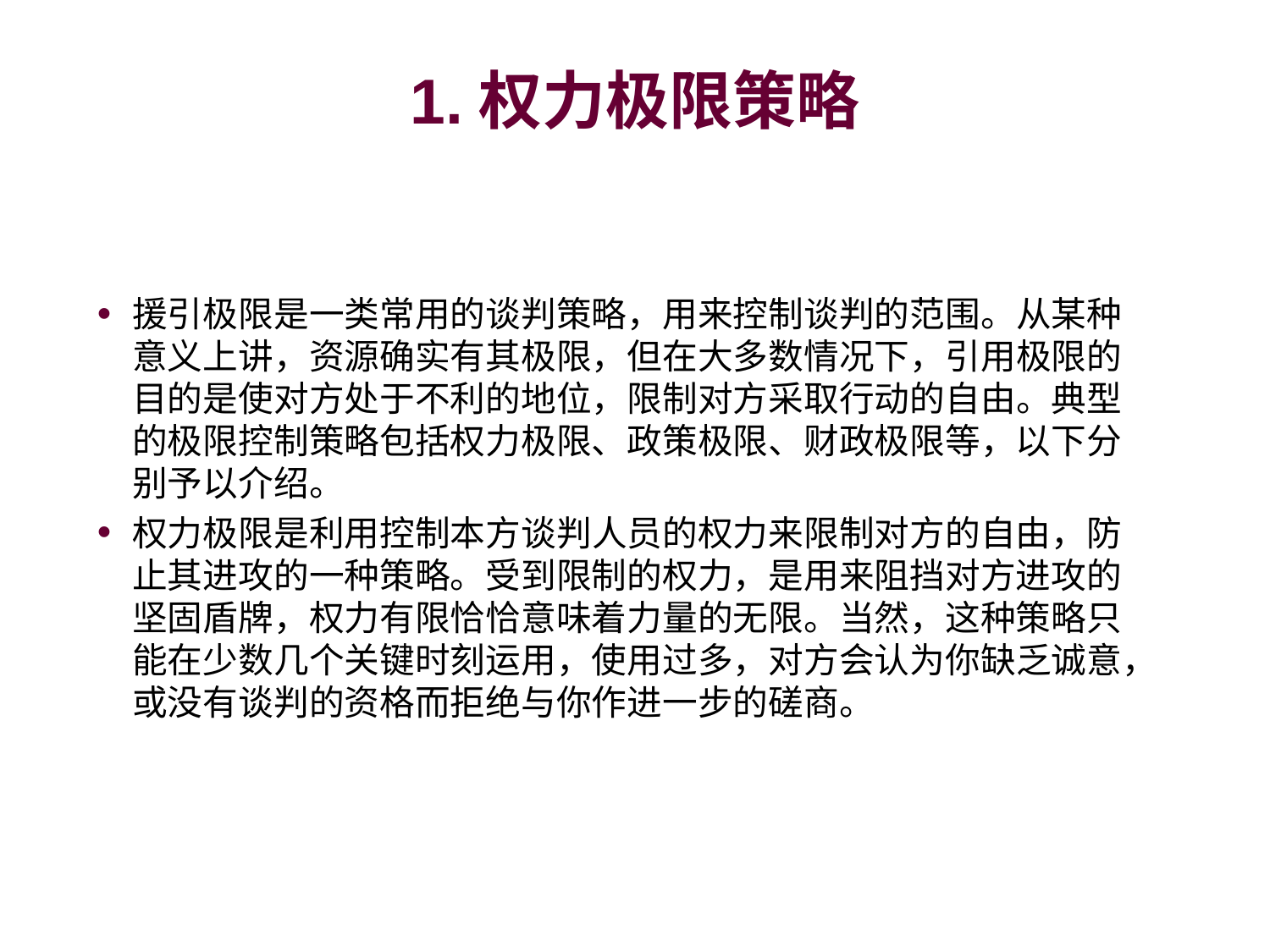

# 1.权力极限策略
援引极限是一类常用的谈判策略，用来控制谈判的范围。从某种意义上讲，资源确实有其极限，但在大多数情况下，引用极限的目的是使对方处于不利的地位，限制对方采取行动的自由。典型的极限控制策略包括权力极限、政策极限、财政极限等，以下分别予以介绍。
权力极限是利用控制本方谈判人员的权力来限制对方的自由，防止其进攻的一种策略。受到限制的权力，是用来阻挡对方进攻的坚固盾牌，权力有限恰恰意味着力量的无限。当然，这种策略只能在少数几个关键时刻运用，使用过多，对方会认为你缺乏诚意，或没有谈判的资格而拒绝与你作进一步的磋商。